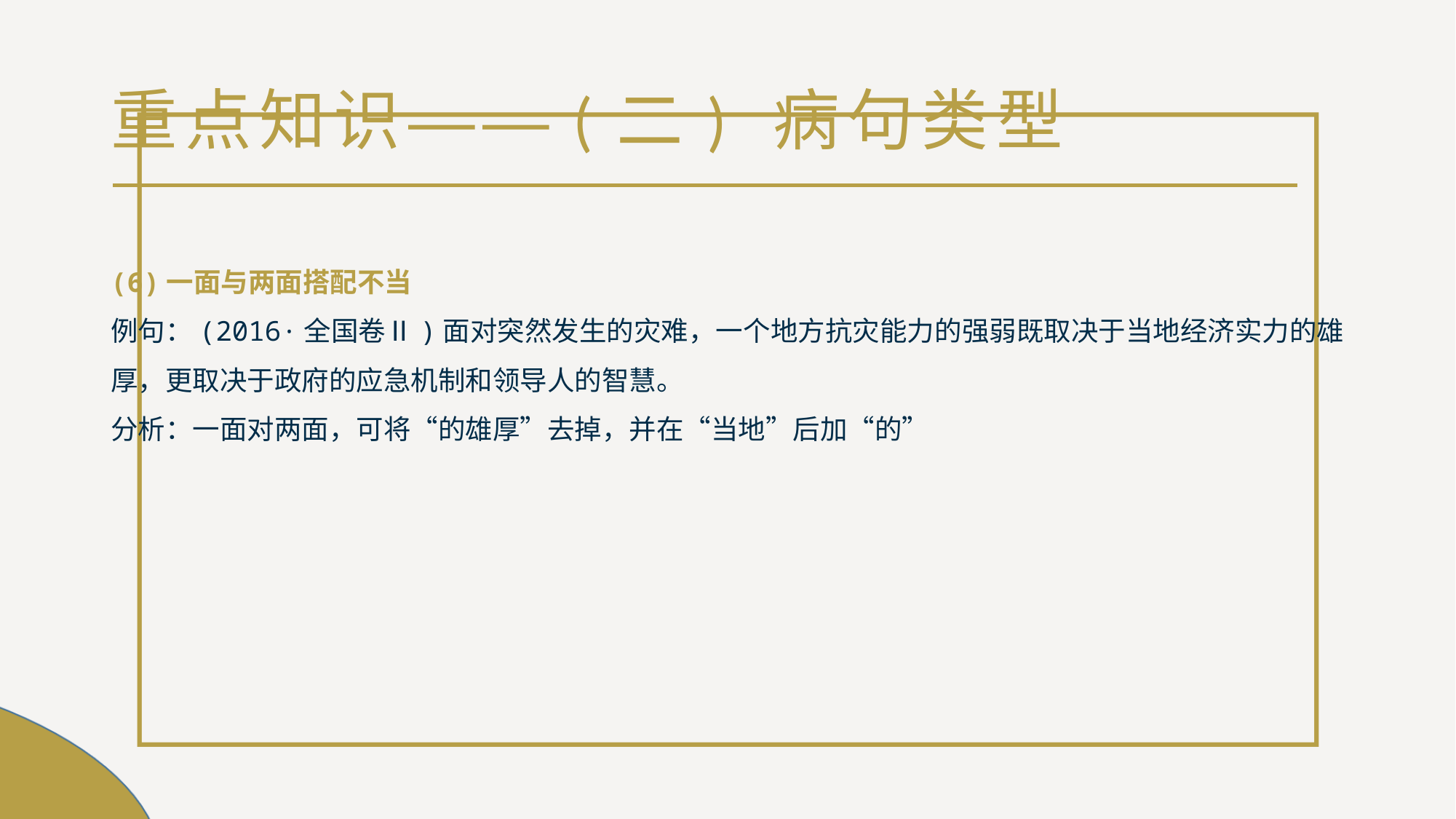

# 重点知识——(二) 病句类型
(6)一面与两面搭配不当
例句：(2016·全国卷Ⅱ)面对突然发生的灾难，一个地方抗灾能力的强弱既取决于当地经济实力的雄厚，更取决于政府的应急机制和领导人的智慧。
分析：一面对两面，可将“的雄厚”去掉，并在“当地”后加“的”